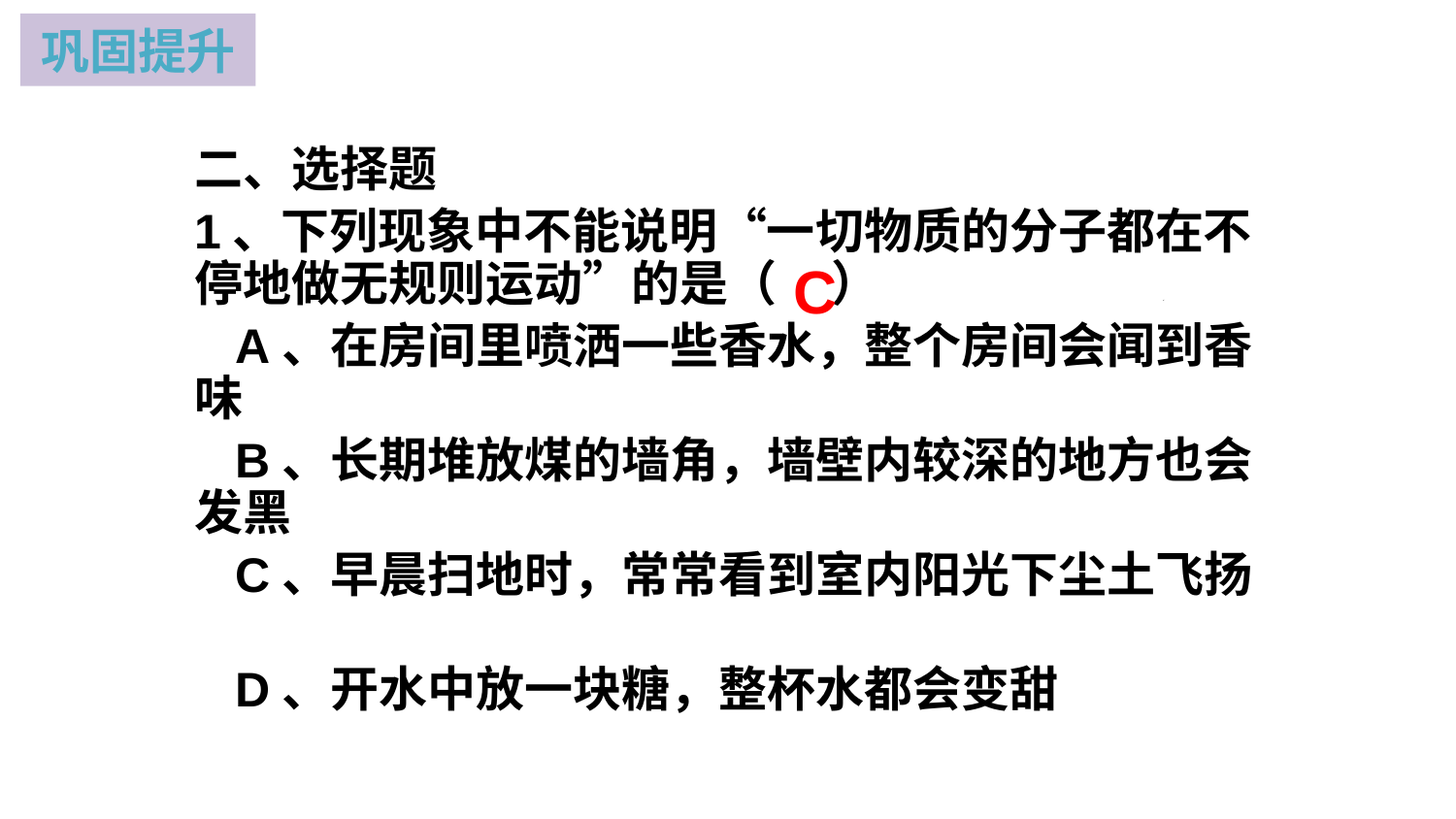

巩固提升
二、选择题
1、下列现象中不能说明“一切物质的分子都在不停地做无规则运动”的是（     ）
   A、在房间里喷洒一些香水，整个房间会闻到香味
   B、长期堆放煤的墙角，墙壁内较深的地方也会发黑
   C、早晨扫地时，常常看到室内阳光下尘土飞扬
   D、开水中放一块糖，整杯水都会变甜
C